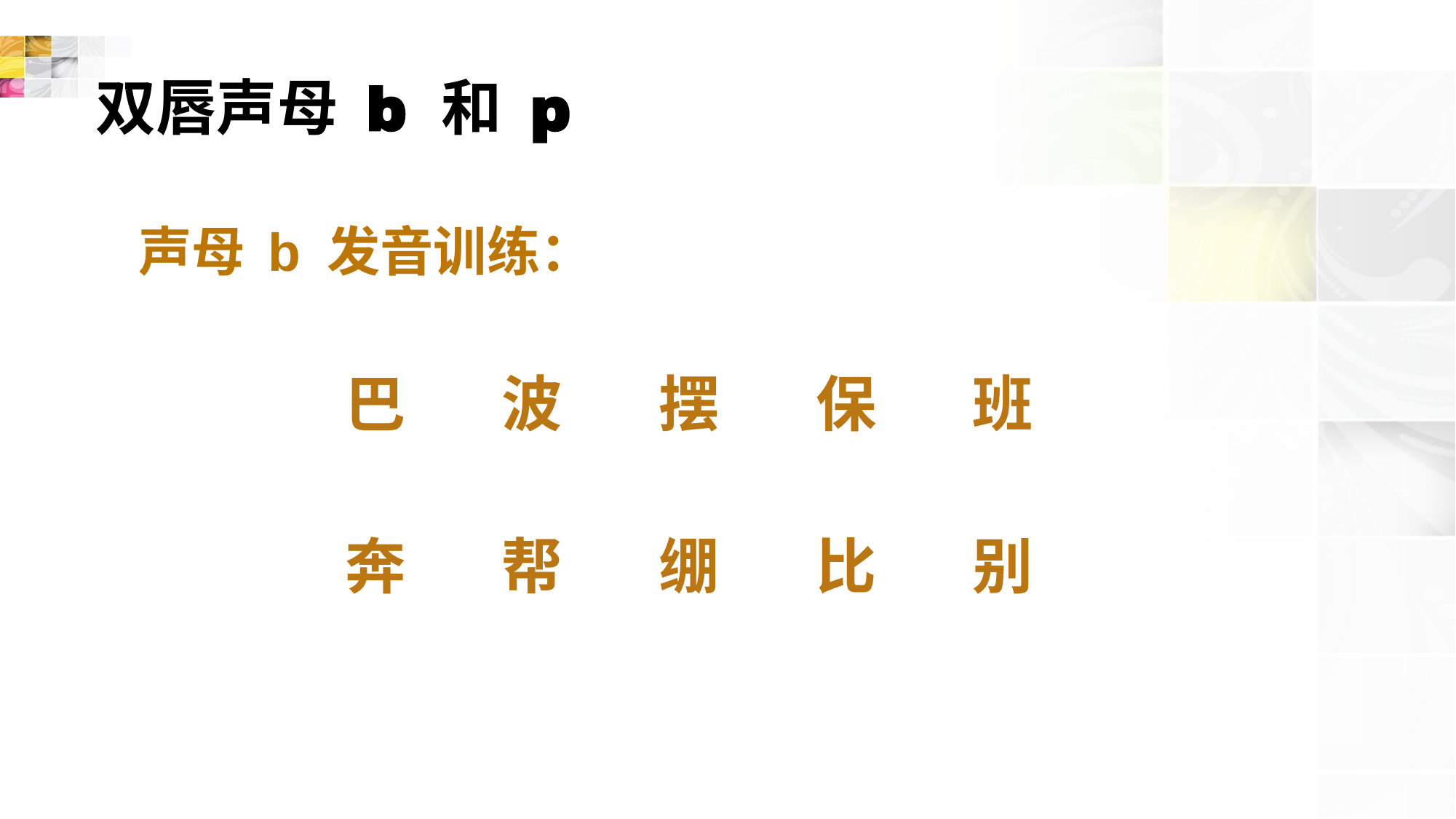

# 双唇声母 b 和 p
声母 b 发音训练：
巴
波
摆
保
班
奔
帮
绷
比
别